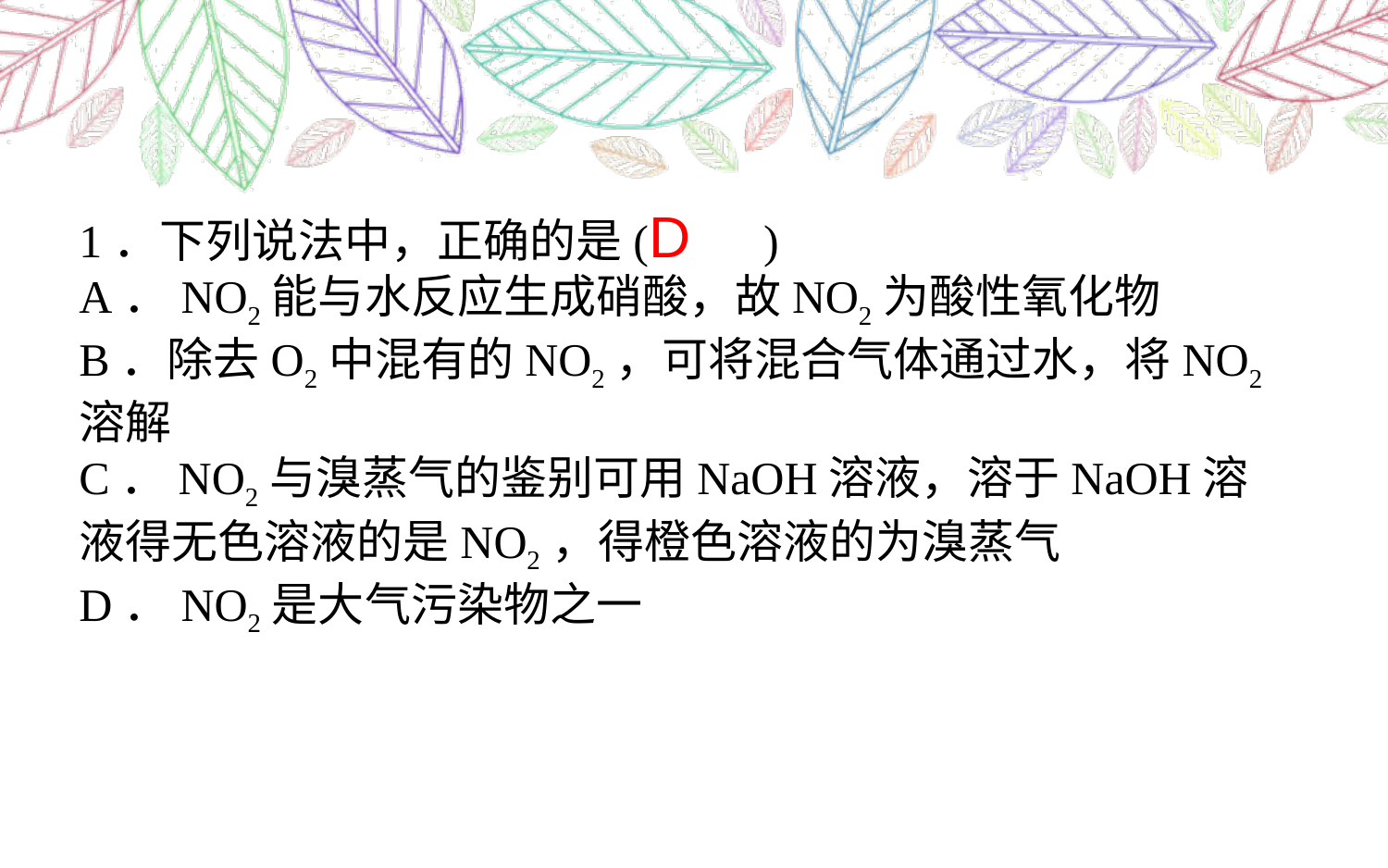

D
1．下列说法中，正确的是(　　)
A．NO2能与水反应生成硝酸，故NO2为酸性氧化物
B．除去O2中混有的NO2，可将混合气体通过水，将NO2溶解
C．NO2与溴蒸气的鉴别可用NaOH溶液，溶于NaOH溶液得无色溶液的是NO2，得橙色溶液的为溴蒸气
D．NO2是大气污染物之一